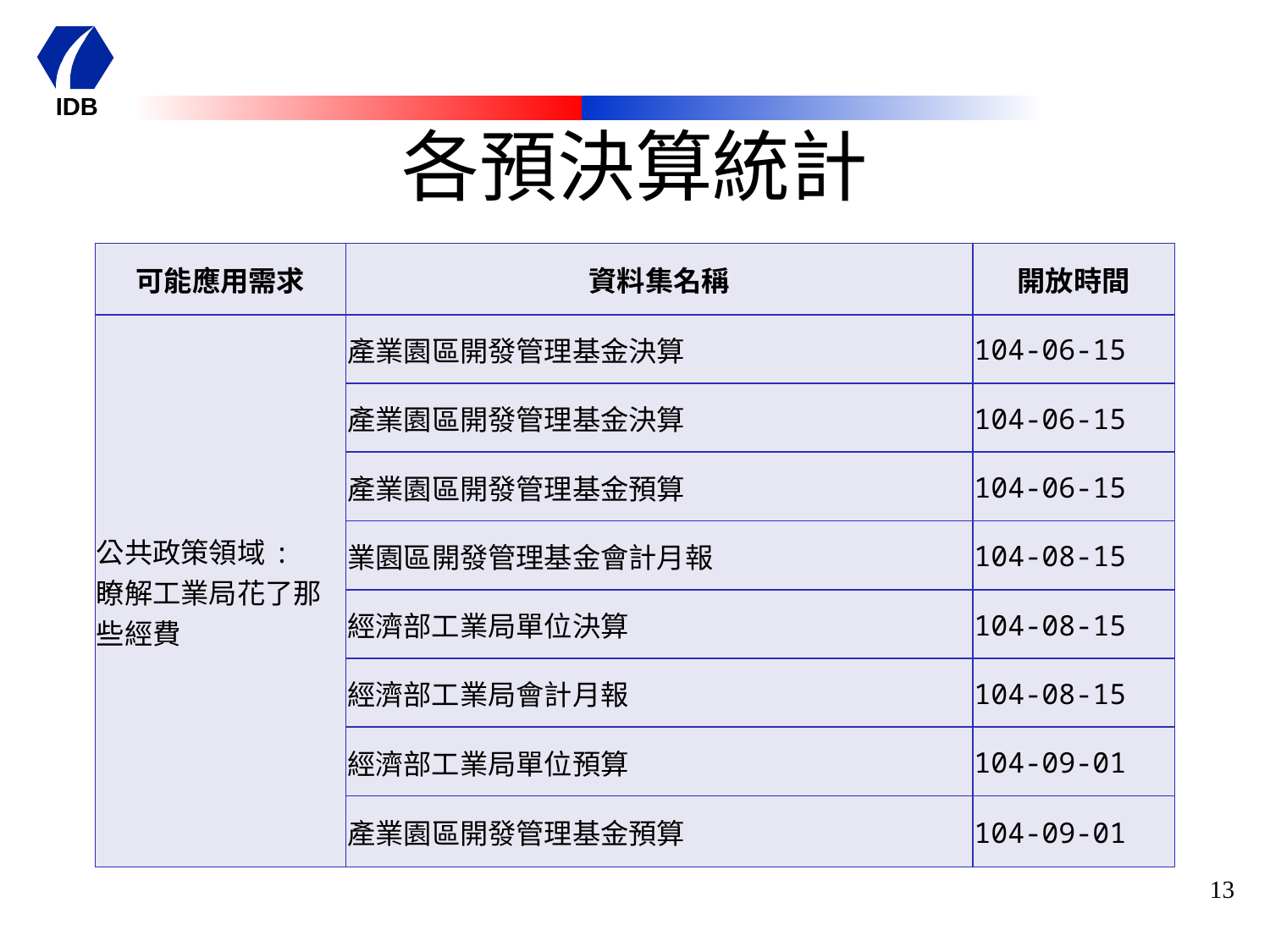

# 各預決算統計
| 可能應用需求 | 資料集名稱 | 開放時間 |
| --- | --- | --- |
| 公共政策領域: 瞭解工業局花了那些經費 | 產業園區開發管理基金決算 | 104-06-15 |
|  | 產業園區開發管理基金決算 | 104-06-15 |
|  | 產業園區開發管理基金預算 | 104-06-15 |
|  | 業園區開發管理基金會計月報 | 104-08-15 |
|  | 經濟部工業局單位決算 | 104-08-15 |
|  | 經濟部工業局會計月報 | 104-08-15 |
|  | 經濟部工業局單位預算 | 104-09-01 |
|  | 產業園區開發管理基金預算 | 104-09-01 |
13